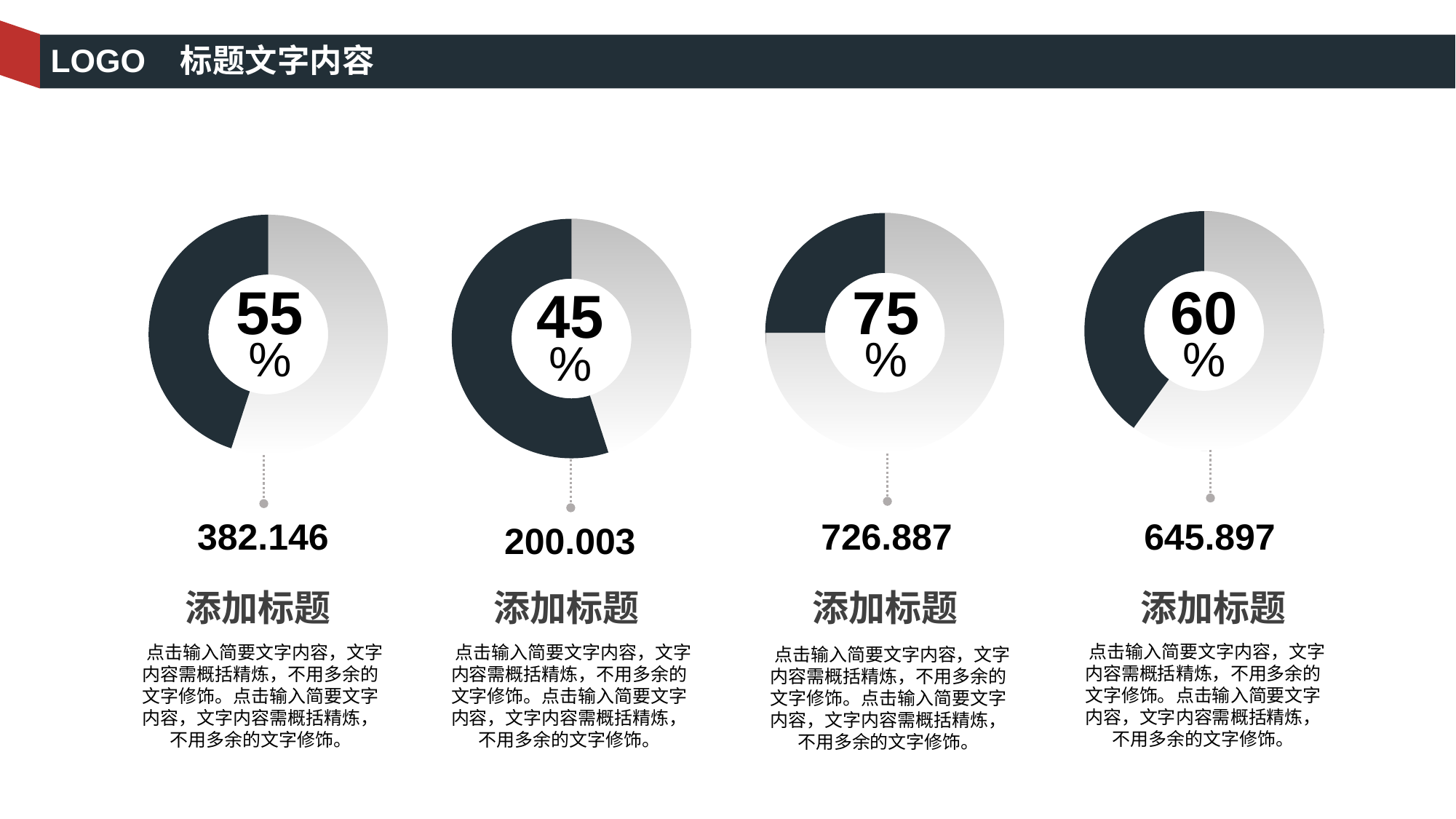

LOGO   标题文字内容

### Chart

| Category | Column1 |
|---|---|
|  | 60.0 |
|  | 40.0 |
60
%
645.897

### Chart

| Category | Column1 |
|---|---|
|  | 75.0 |
|  | 25.0 |
75
%
726.887

### Chart

| Category | Column1 |
|---|---|
|  | 55.0 |
|  | 45.0 |
55
%
382.146

### Chart

| Category | Column1 |
|---|---|
|  | 45.0 |
|  | 55.0 |
45
%
200.003
添加标题
添加标题
添加标题
添加标题
 点击输入简要文字内容，文字内容需概括精炼，不用多余的文字修饰。点击输入简要文字内容，文字内容需概括精炼，不用多余的文字修饰。
 点击输入简要文字内容，文字内容需概括精炼，不用多余的文字修饰。点击输入简要文字内容，文字内容需概括精炼，不用多余的文字修饰。
 点击输入简要文字内容，文字内容需概括精炼，不用多余的文字修饰。点击输入简要文字内容，文字内容需概括精炼，不用多余的文字修饰。
 点击输入简要文字内容，文字内容需概括精炼，不用多余的文字修饰。点击输入简要文字内容，文字内容需概括精炼，不用多余的文字修饰。